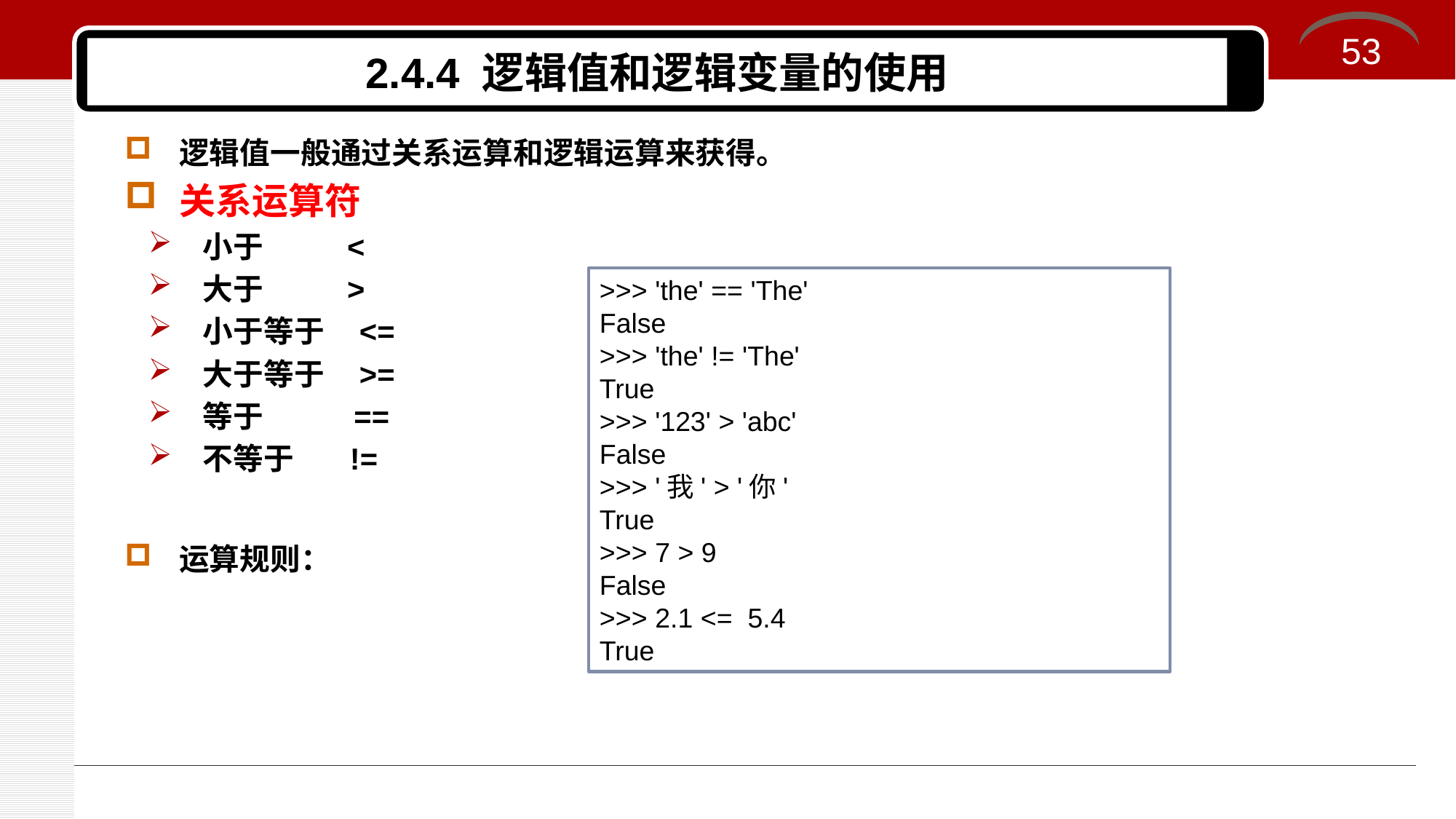

53
# 2.4.4 逻辑值和逻辑变量的使用
逻辑值一般通过关系运算和逻辑运算来获得。
关系运算符
小于           <
大于           >
小于等于    <=
大于等于    >=
等于            ==
不等于       !=

运算规则：

>>> 'the' == 'The'
False
>>> 'the' != 'The'
True
>>> '123' > 'abc'
False
>>> '我' > '你'
True
>>> 7 > 9
False
>>> 2.1 <=  5.4
True